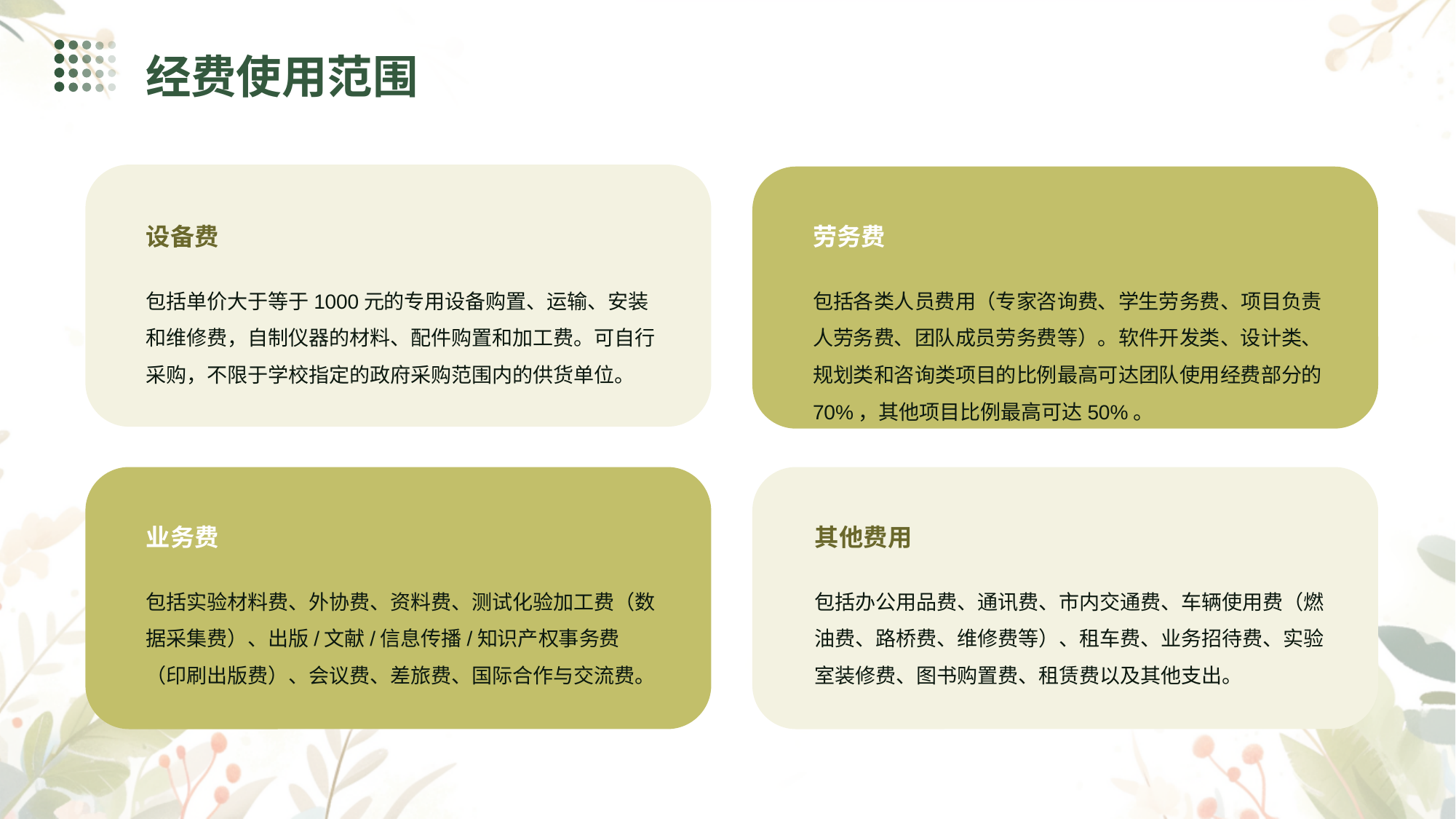

经费使用范围

设备费
劳务费
包括单价大于等于1000元的专用设备购置、运输、安装和维修费，自制仪器的材料、配件购置和加工费。可自行采购，不限于学校指定的政府采购范围内的供货单位。

包括各类人员费用（专家咨询费、学生劳务费、项目负责人劳务费、团队成员劳务费等）。软件开发类、设计类、规划类和咨询类项目的比例最高可达团队使用经费部分的70%，其他项目比例最高可达50%。

业务费
其他费用
包括实验材料费、外协费、资料费、测试化验加工费（数据采集费）、出版/文献/信息传播/知识产权事务费（印刷出版费）、会议费、差旅费、国际合作与交流费。

包括办公用品费、通讯费、市内交通费、车辆使用费（燃油费、路桥费、维修费等）、租车费、业务招待费、实验室装修费、图书购置费、租赁费以及其他支出。